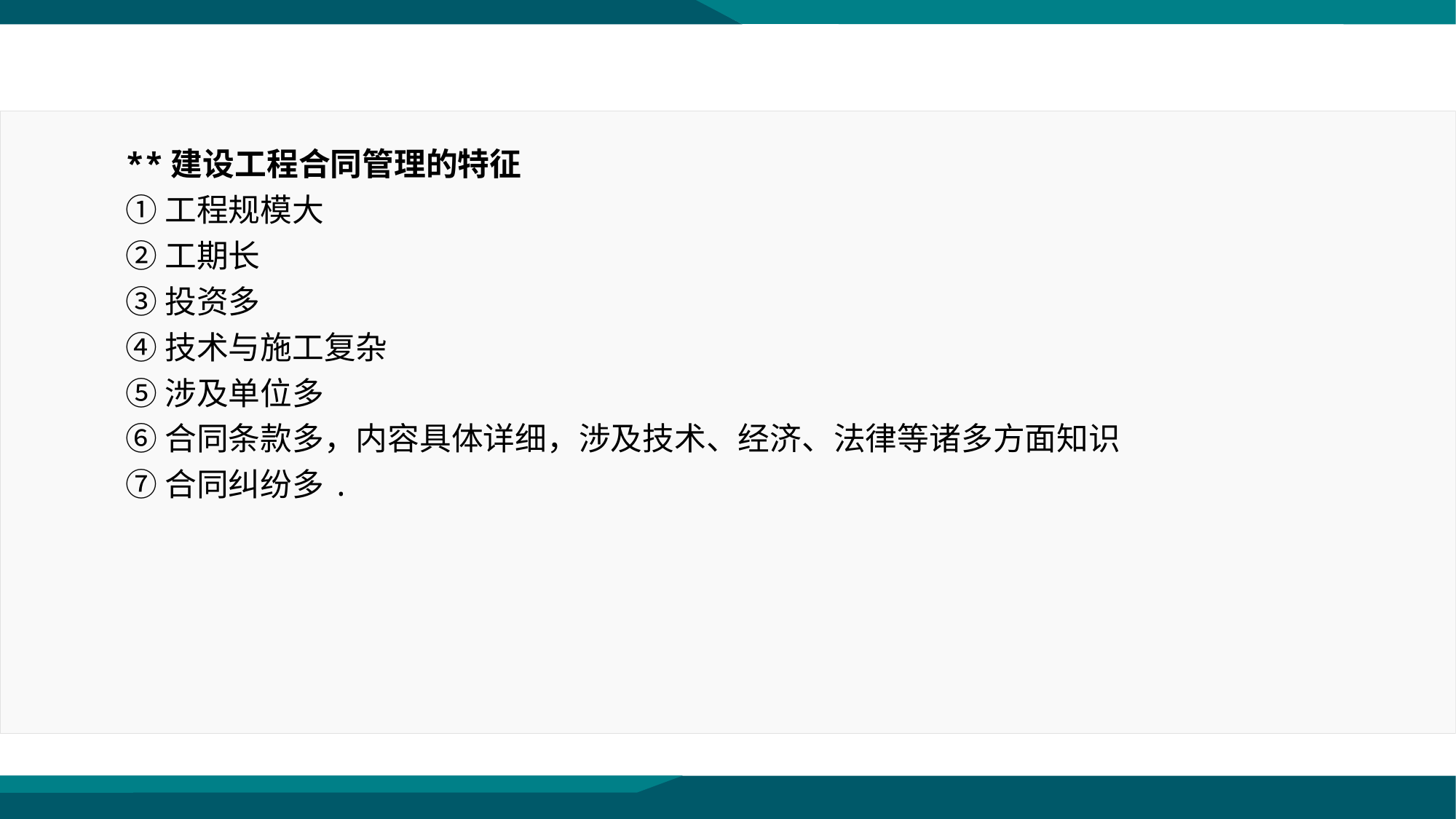

**建设工程合同管理的特征
①工程规模大
②工期长
③投资多
④技术与施工复杂
⑤涉及单位多
⑥合同条款多，内容具体详细，涉及技术、经济、法律等诸多方面知识
⑦合同纠纷多.